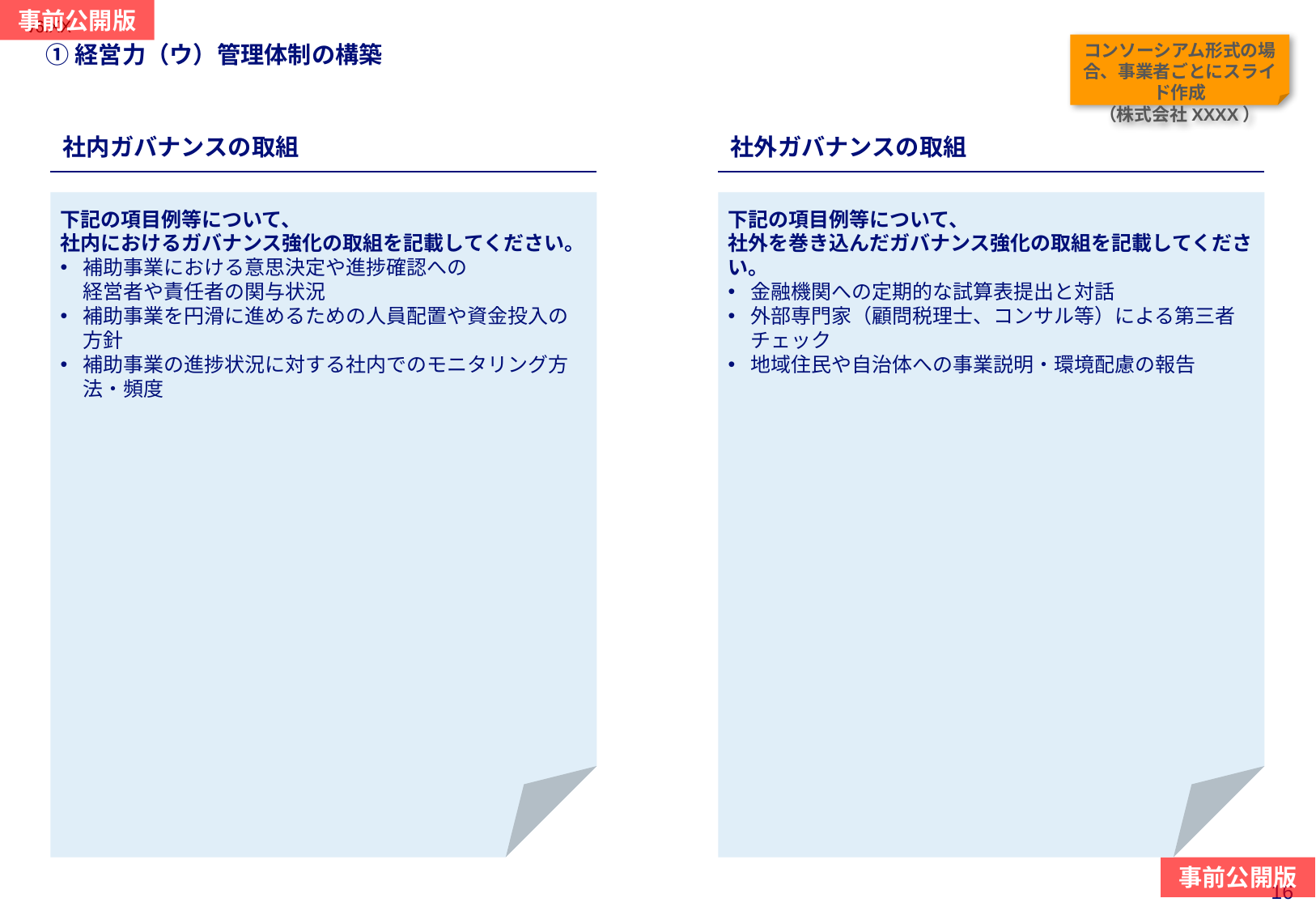

当スライドは作成必須
#
①経営力（ウ）管理体制の構築
コンソーシアム形式の場合、事業者ごとにスライド作成
（株式会社XXXX）
社内ガバナンスの取組
社外ガバナンスの取組
下記の項目例等について、
社内におけるガバナンス強化の取組を記載してください。
補助事業における意思決定や進捗確認への
経営者や責任者の関与状況
補助事業を円滑に進めるための人員配置や資金投入の方針
補助事業の進捗状況に対する社内でのモニタリング方法・頻度
下記の項目例等について、
社外を巻き込んだガバナンス強化の取組を記載してください。
金融機関への定期的な試算表提出と対話
外部専門家（顧問税理士、コンサル等）による第三者チェック
地域住民や自治体への事業説明・環境配慮の報告